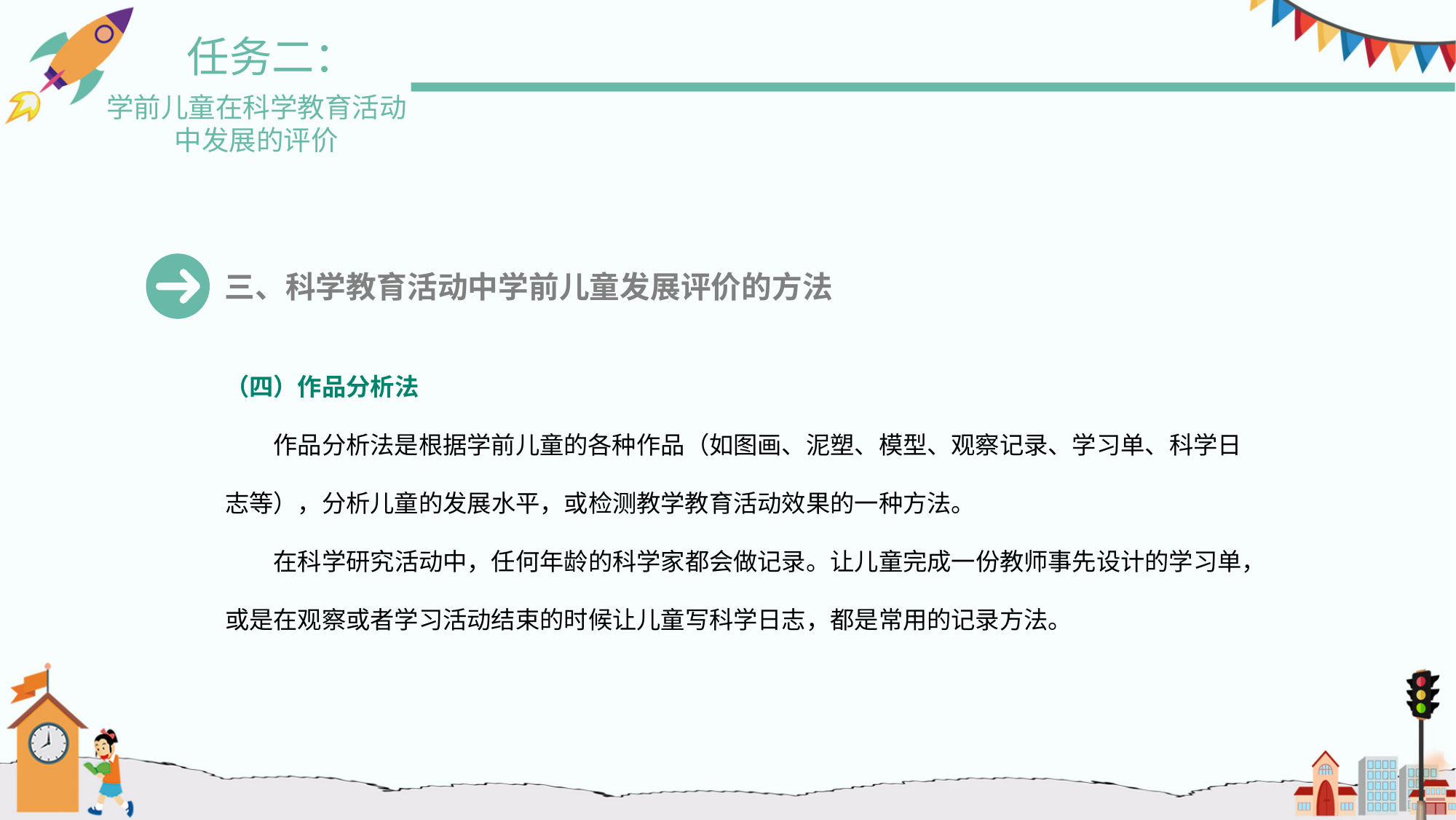

任务二：

学前儿童在科学教育活动
中发展的评价

三、科学教育活动中学前儿童发展评价的方法
（四）作品分析法
　　作品分析法是根据学前儿童的各种作品（如图画、泥塑、模型、观察记录、学习单、科学日志等），分析儿童的发展水平，或检测教学教育活动效果的一种方法。
　　在科学研究活动中，任何年龄的科学家都会做记录。让儿童完成一份教师事先设计的学习单，或是在观察或者学习活动结束的时候让儿童写科学日志，都是常用的记录方法。